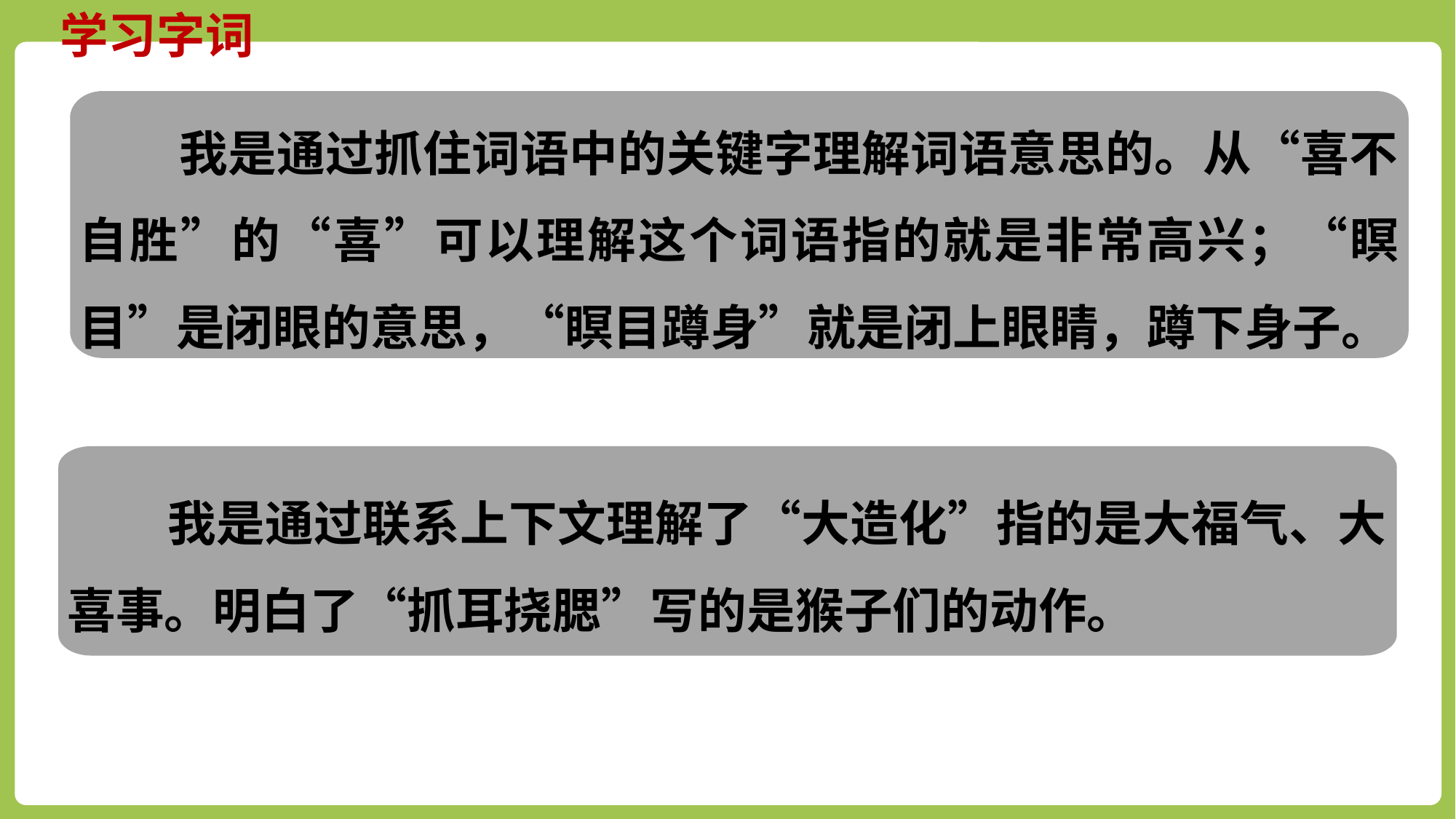

学习字词
   我是通过抓住词语中的关键字理解词语意思的。从“喜不自胜”的“喜”可以理解这个词语指的就是非常高兴；“瞑目”是闭眼的意思，“瞑目蹲身”就是闭上眼睛，蹲下身子。
   我是通过联系上下文理解了“大造化”指的是大福气、大喜事。明白了“抓耳挠腮”写的是猴子们的动作。